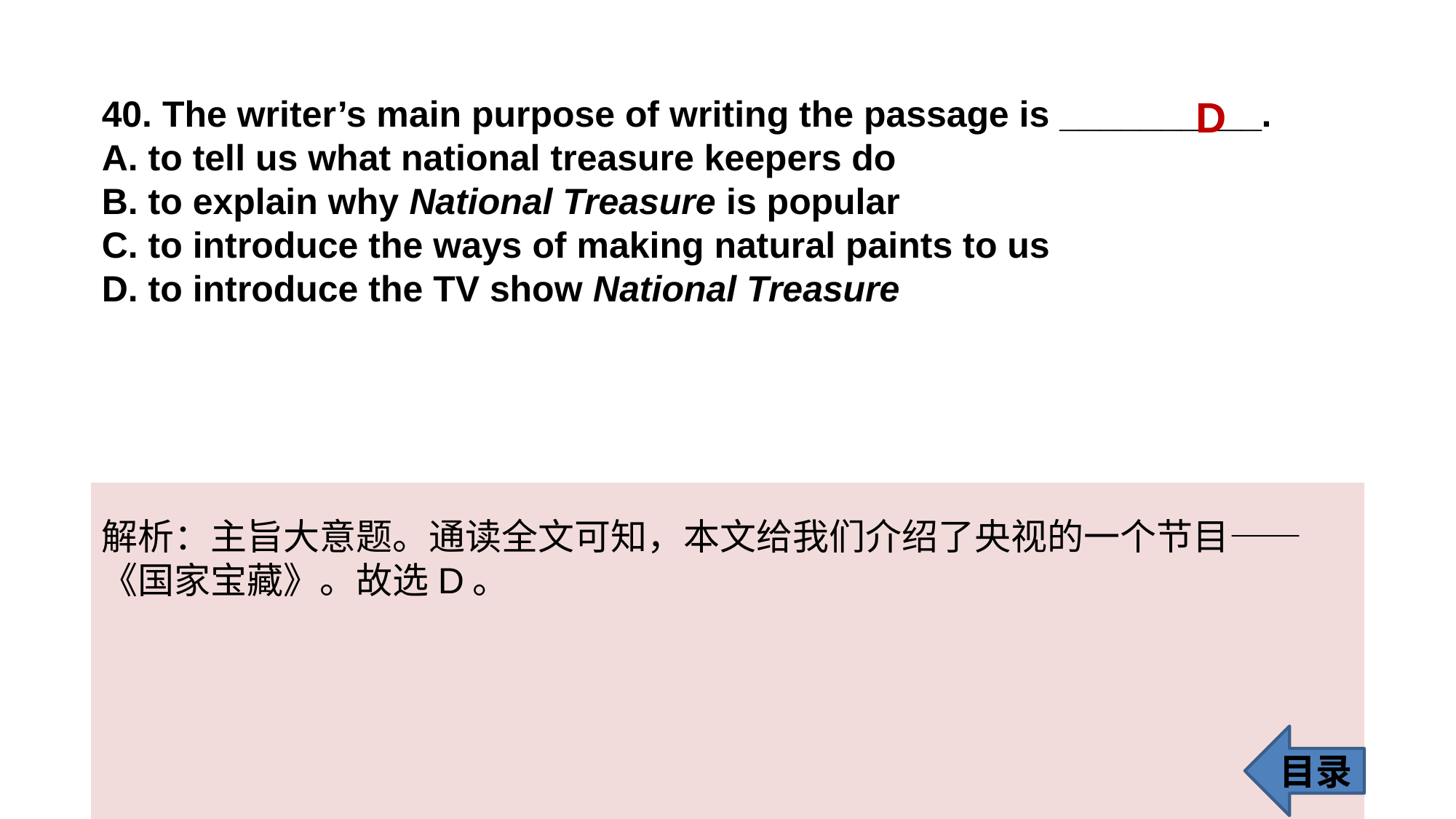

40. The writer’s main purpose of writing the passage is __________.
A. to tell us what national treasure keepers do
B. to explain why National Treasure is popular
C. to introduce the ways of making natural paints to us
D. to introduce the TV show National Treasure
D

解析：主旨大意题。通读全文可知，本文给我们介绍了央视的一个节目——
《国家宝藏》。故选D。
目录
43